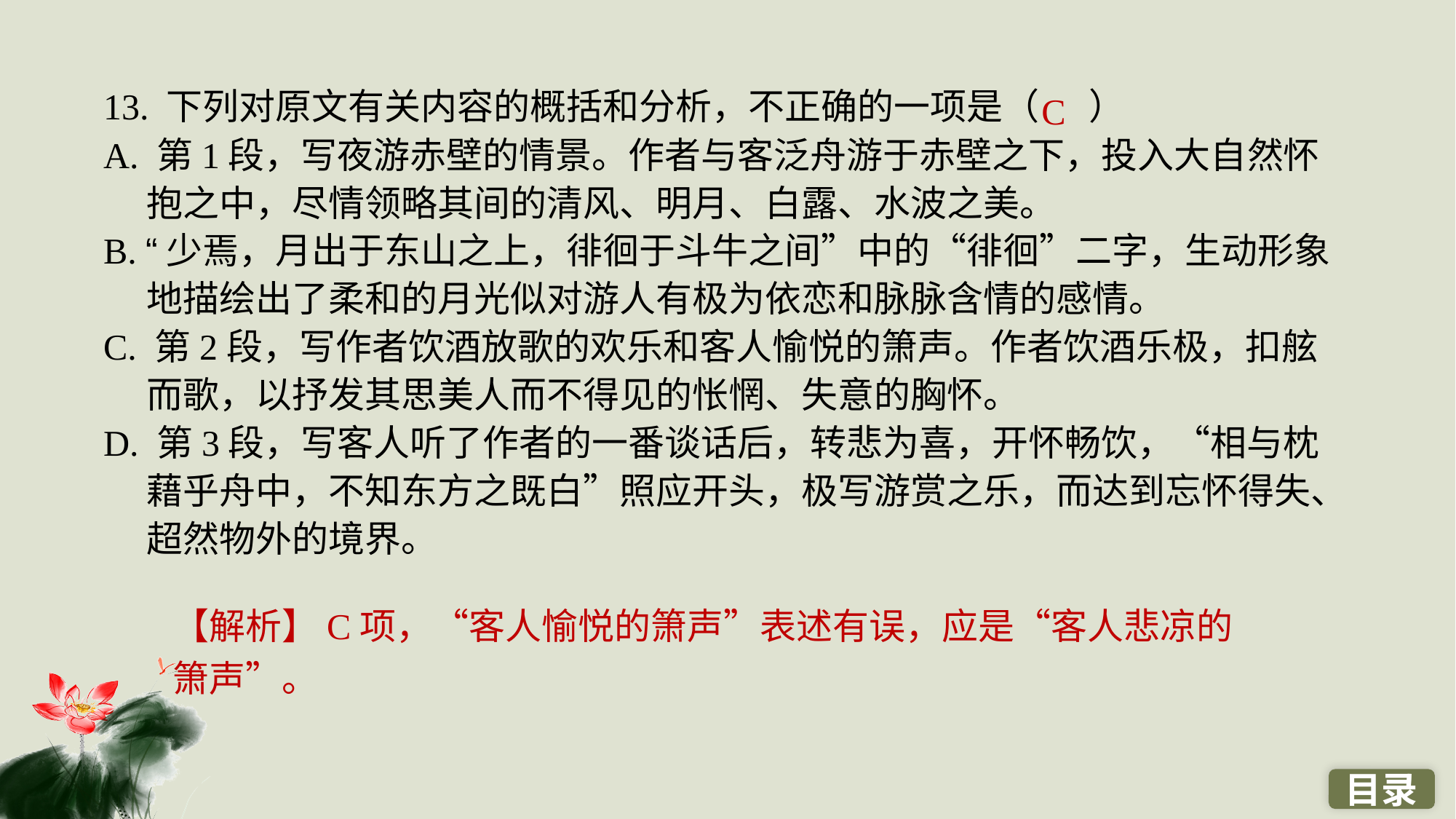

13. 下列对原文有关内容的概括和分析，不正确的一项是（      ）
A. 第1段，写夜游赤壁的情景。作者与客泛舟游于赤壁之下，投入大自然怀抱之中，尽情领略其间的清风、明月、白露、水波之美。
B. “少焉，月出于东山之上，徘徊于斗牛之间”中的“徘徊”二字，生动形象地描绘出了柔和的月光似对游人有极为依恋和脉脉含情的感情。
C. 第2段，写作者饮酒放歌的欢乐和客人愉悦的箫声。作者饮酒乐极，扣舷而歌，以抒发其思美人而不得见的怅惘、失意的胸怀。
D. 第3段，写客人听了作者的一番谈话后，转悲为喜，开怀畅饮，“相与枕藉乎舟中，不知东方之既白”照应开头，极写游赏之乐，而达到忘怀得失、超然物外的境界。
C
【解析】C项，“客人愉悦的箫声”表述有误，应是“客人悲凉的箫声”。